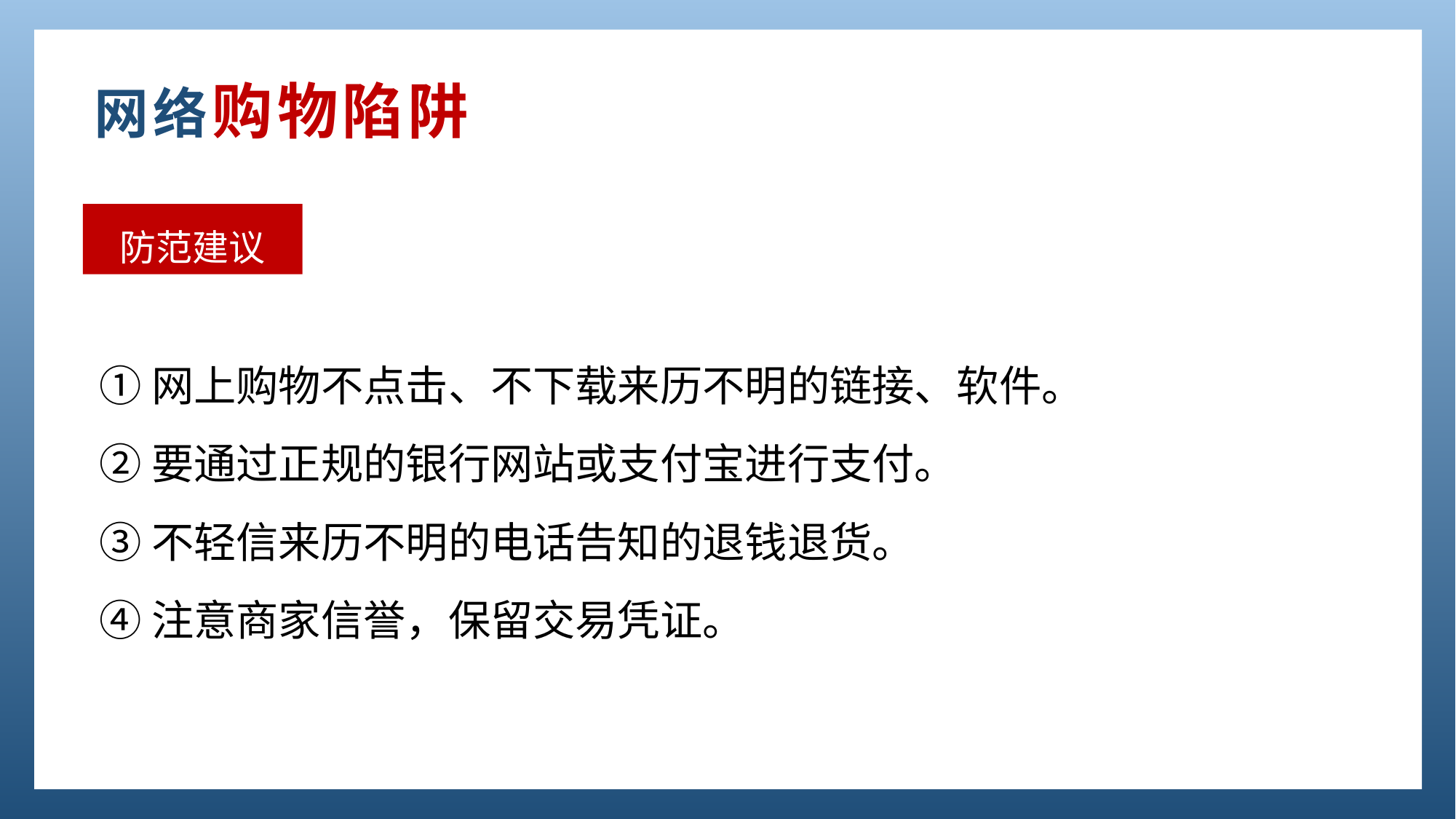

网络购物陷阱

防范建议
①网上购物不点击、不下载来历不明的链接、软件。
②要通过正规的银行网站或支付宝进行支付。
③不轻信来历不明的电话告知的退钱退货。
④注意商家信誉，保留交易凭证。